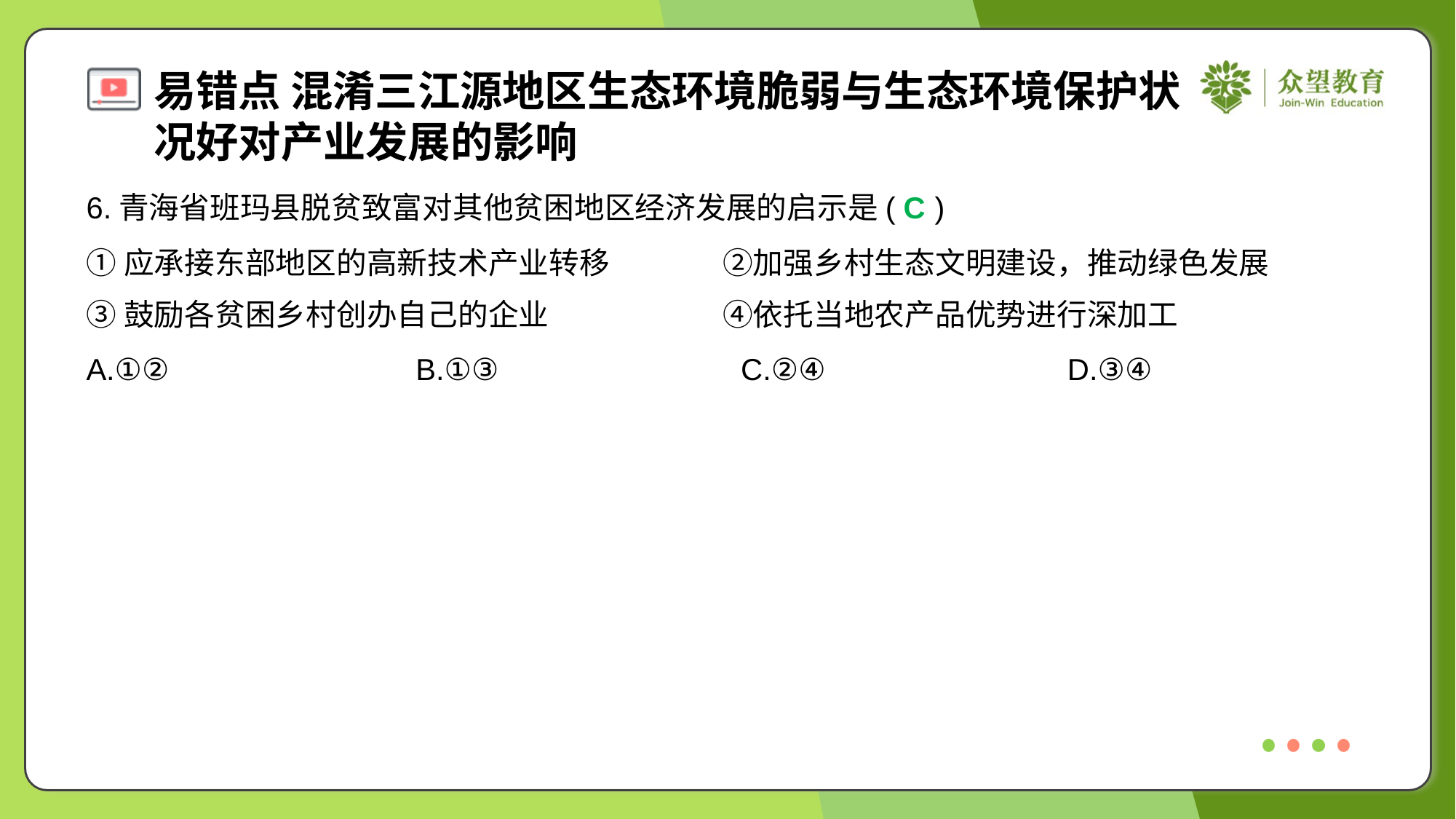

6.青海省班玛县脱贫致富对其他贫困地区经济发展的启示是(     )
C
①应承接东部地区的高新技术产业转移	②加强乡村生态文明建设，推动绿色发展
③鼓励各贫困乡村创办自己的企业	④依托当地农产品优势进行深加工
A.①②	B.①③	C.②④	D.③④